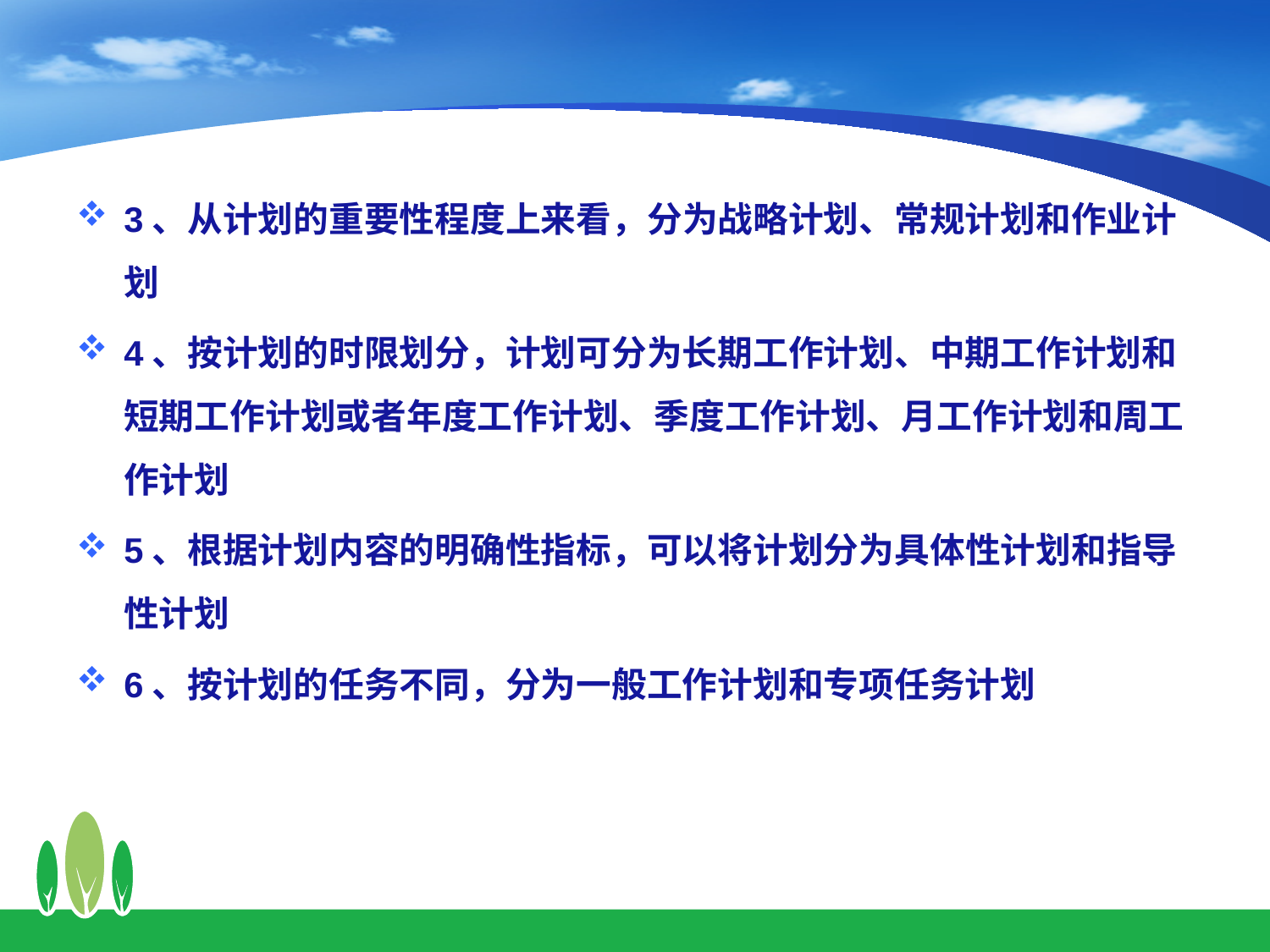

3、从计划的重要性程度上来看，分为战略计划、常规计划和作业计划
4、按计划的时限划分，计划可分为长期工作计划、中期工作计划和短期工作计划或者年度工作计划、季度工作计划、月工作计划和周工作计划
5、根据计划内容的明确性指标，可以将计划分为具体性计划和指导性计划
6、按计划的任务不同，分为一般工作计划和专项任务计划

15